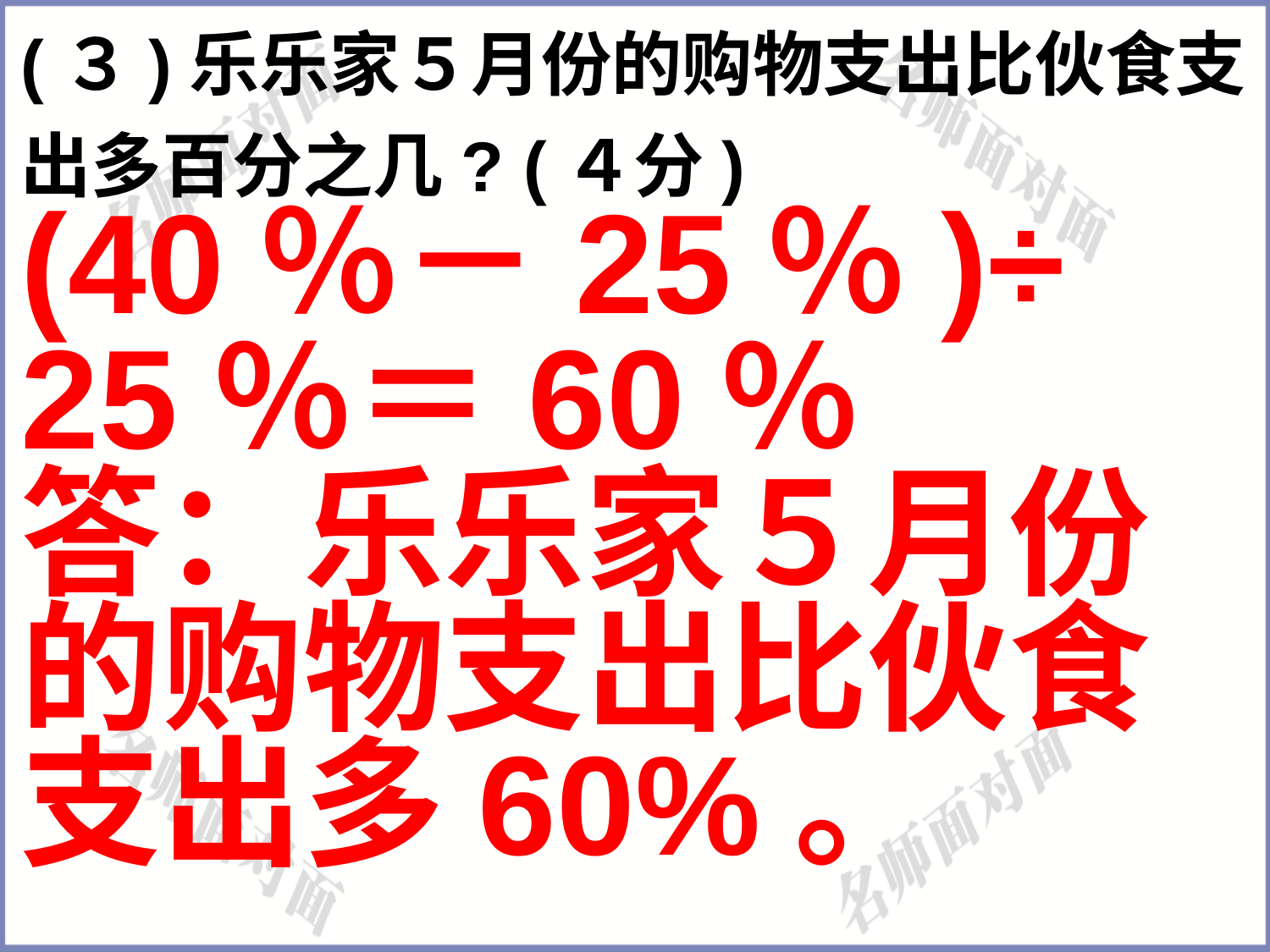

(３)乐乐家５月份的购物支出比伙食支出多百分之几? (４分)
(40％－25％)÷
25％＝60％
答：乐乐家５月份的购物支出比伙食支出多60%。